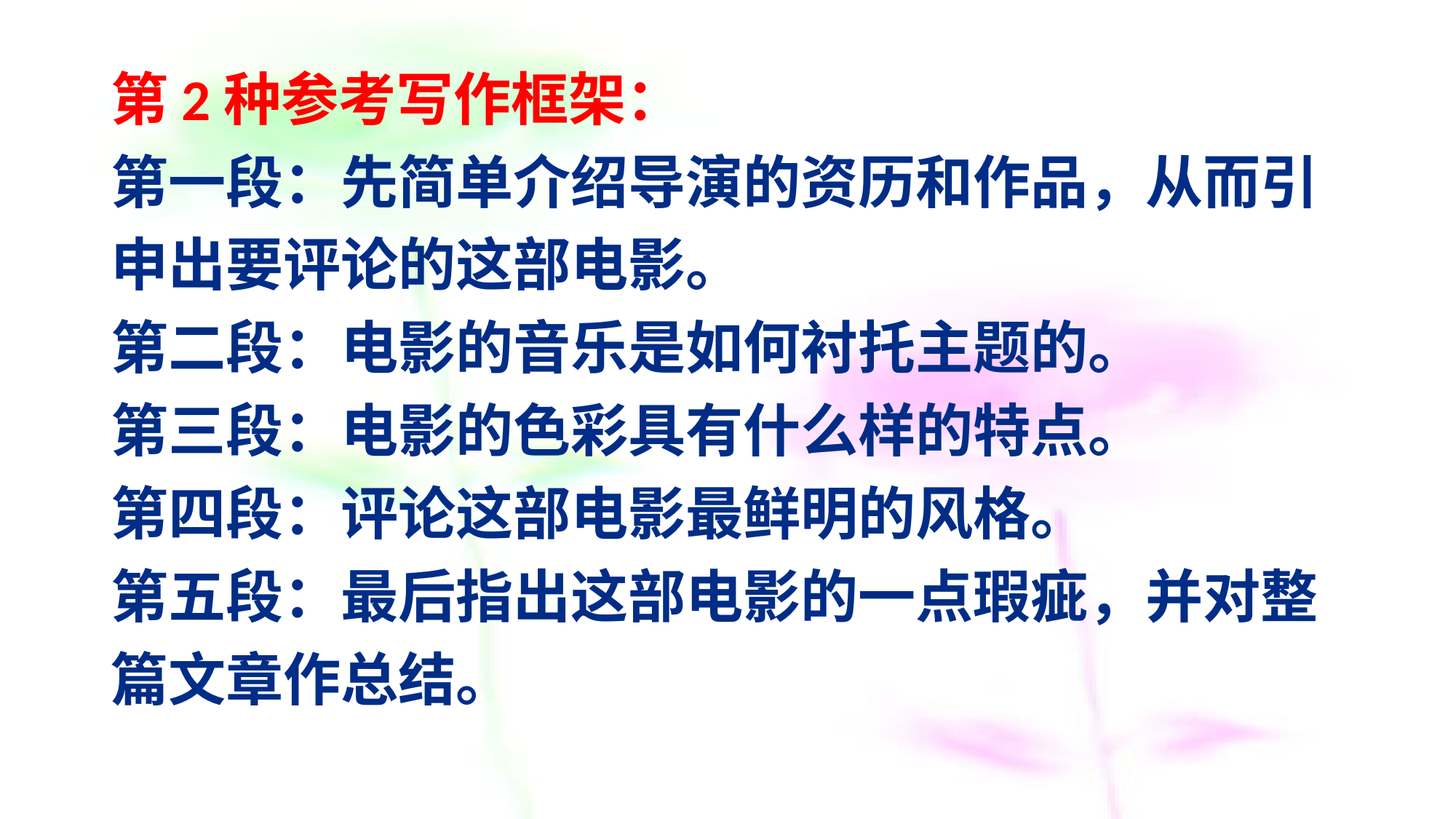

# 第2种参考写作框架： 第一段：先简单介绍导演的资历和作品，从而引申出要评论的这部电影。 第二段：电影的音乐是如何衬托主题的。 第三段：电影的色彩具有什么样的特点。 第四段：评论这部电影最鲜明的风格。 第五段：最后指出这部电影的一点瑕疵，并对整篇文章作总结。